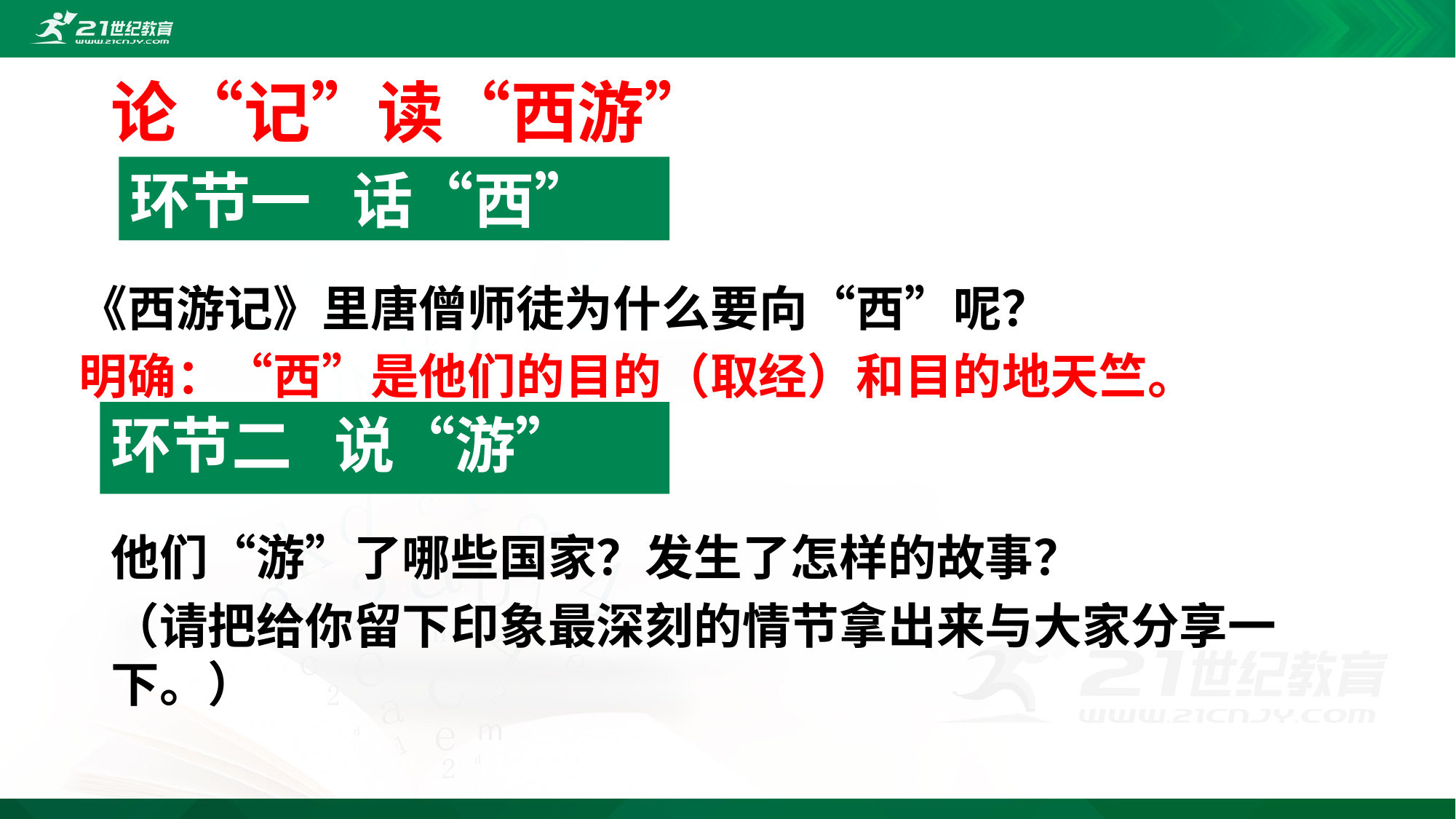

#
论“记”读“西游”
环节一   话“西”

《西游记》里唐僧师徒为什么要向“西”呢？
明确：“西”是他们的目的（取经）和目的地天竺。

环节二   说“游”
他们“游”了哪些国家？发生了怎样的故事？
（请把给你留下印象最深刻的情节拿出来与大家分享一下。）